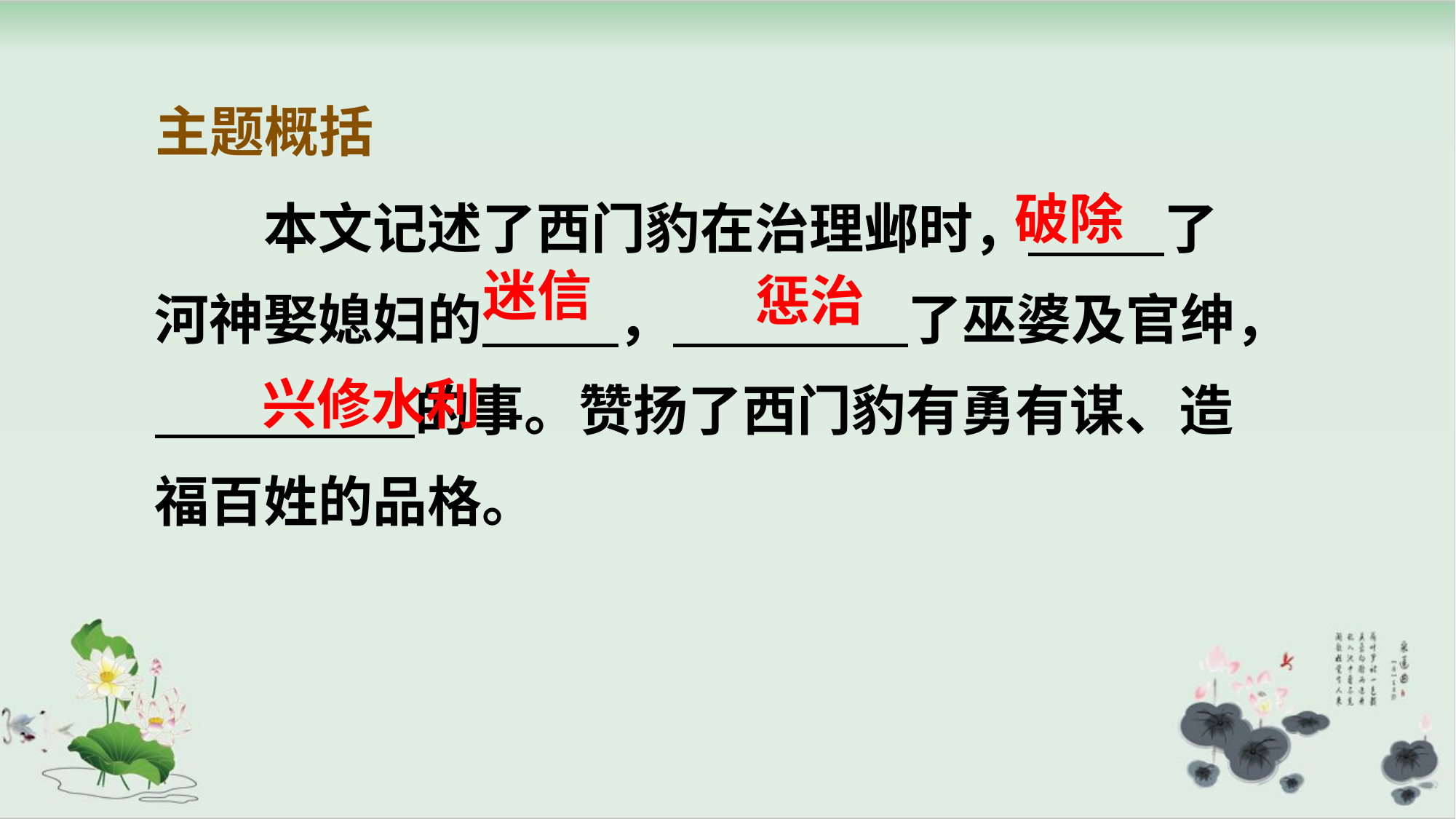

主题概括
　　本文记述了西门豹在治理邺时，           了河神娶媳妇的           ，                   了巫婆及官绅，                     的事。赞扬了西门豹有勇有谋、造福百姓的品格。
破除
迷信
惩治
兴修水利